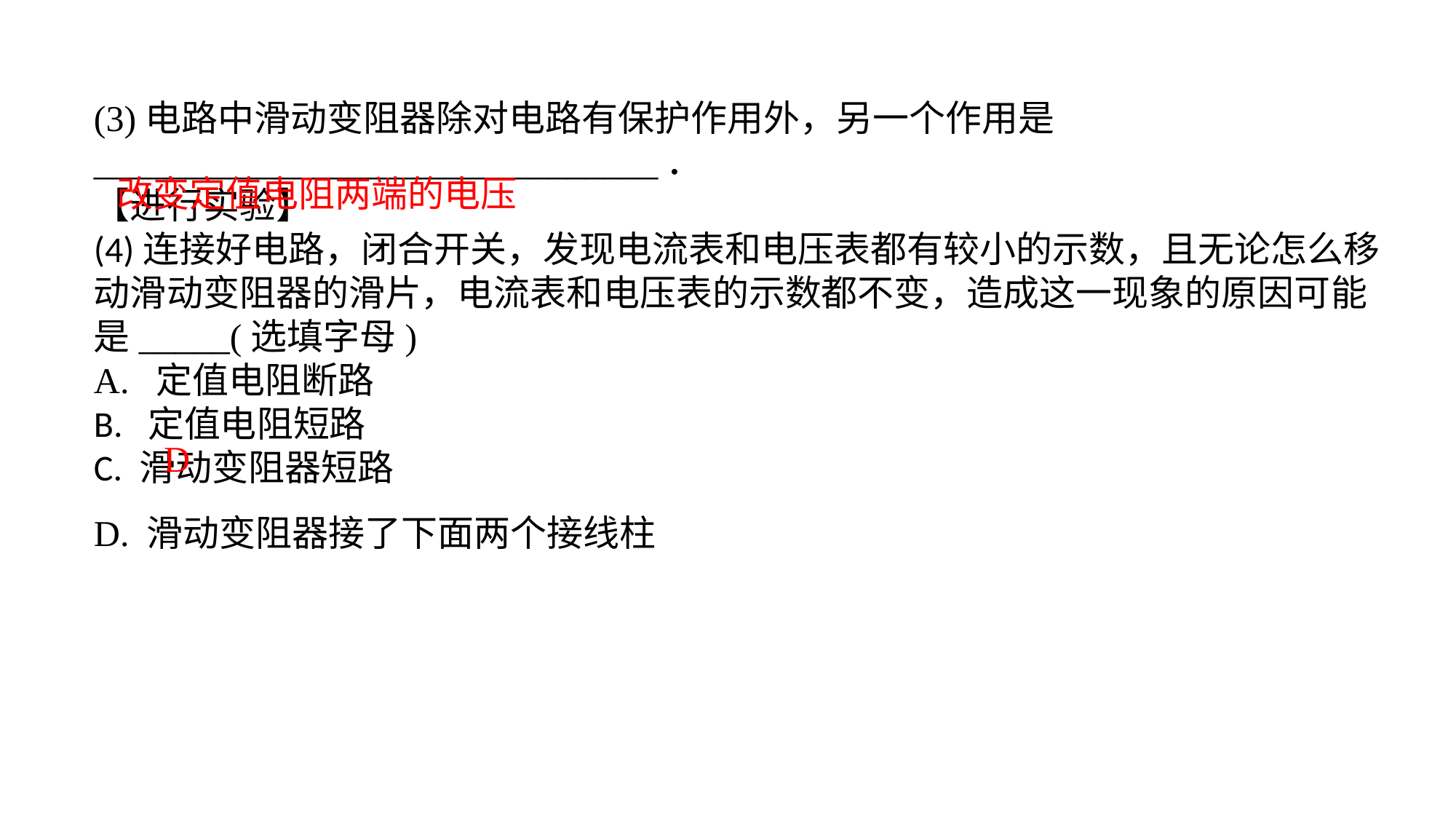

(3)电路中滑动变阻器除对电路有保护作用外，另一个作用是_______________________________．【进行实验】(4)连接好电路，闭合开关，发现电流表和电压表都有较小的示数，且无论怎么移动滑动变阻器的滑片，电流表和电压表的示数都不变，造成这一现象的原因可能是_____(选填字母)A.  定值电阻断路B.  定值电阻短路C. 滑动变阻器短路D. 滑动变阻器接了下面两个接线柱
改变定值电阻两端的电压
D